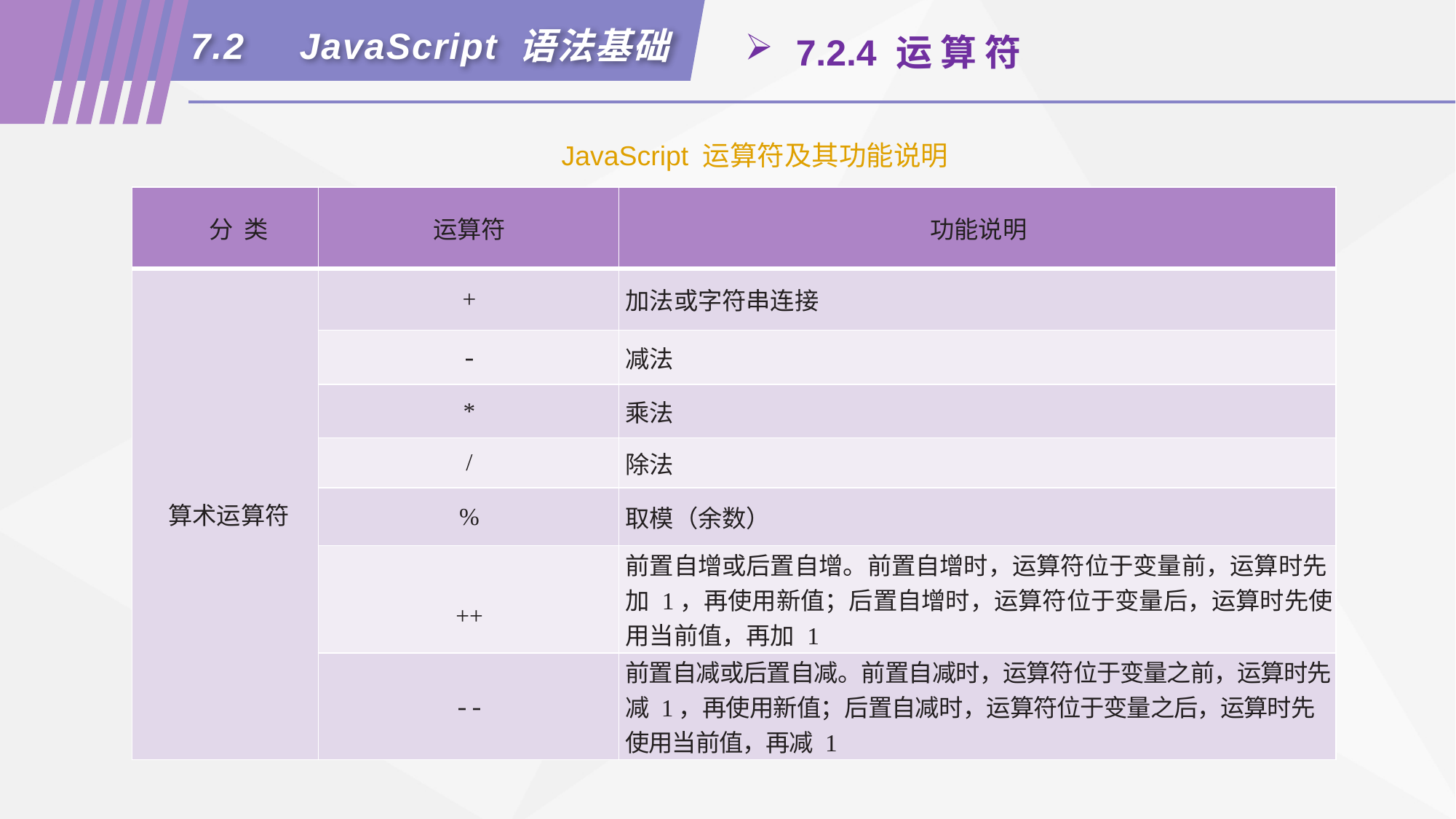

7.2	JavaScript 语法基础
 7.2.4 运 算 符
JavaScript 运算符及其功能说明
| 分 类 | 运算符 | 功能说明 |
| --- | --- | --- |
| 算术运算符 | + | 加法或字符串连接 |
|  | - | 减法 |
|  | \* | 乘法 |
|  | / | 除法 |
|  | % | 取模（余数） |
|  | ++ | 前置自增或后置自增。前置自增时，运算符位于变量前，运算时先加 1，再使用新值；后置自增时，运算符位于变量后，运算时先使用当前值，再加 1 |
|  | -- | 前置自减或后置自减。前置自减时，运算符位于变量之前，运算时先减 1，再使用新值；后置自减时，运算符位于变量之后，运算时先使用当前值，再减 1 |